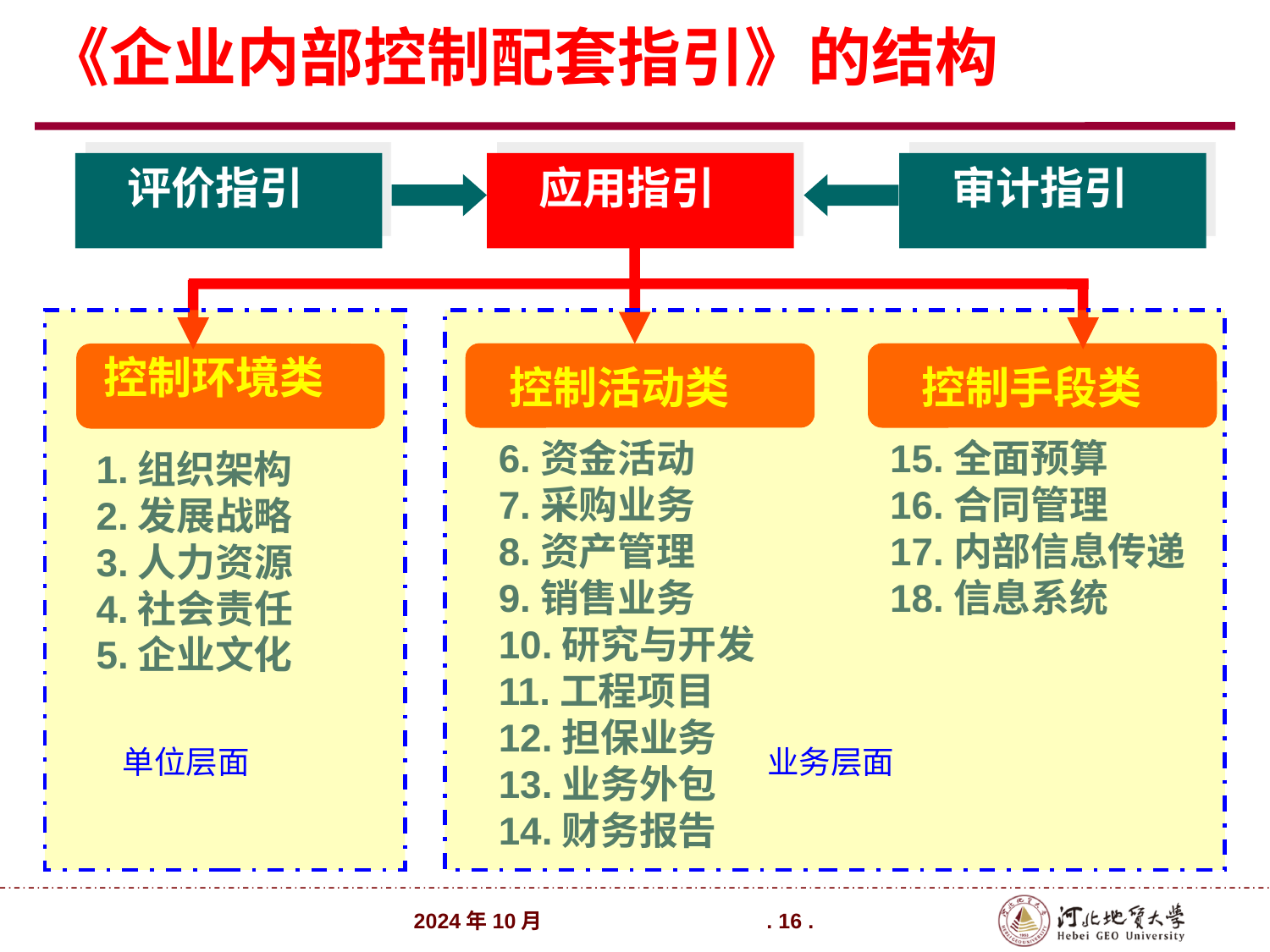

《企业内部控制配套指引》的结构

评价指引
应用指引
审计指引

        单位层面

                                          业务层面

控制环境类
控制活动类
控制手段类
6.资金活动
7.采购业务
8.资产管理
9.销售业务
10.研究与开发
11.工程项目
12.担保业务
13.业务外包
14.财务报告
15.全面预算
16.合同管理
17.内部信息传递
18.信息系统
1.组织架构
2.发展战略
3.人力资源
4.社会责任
5.企业文化
2024年10月                                             . 16 .